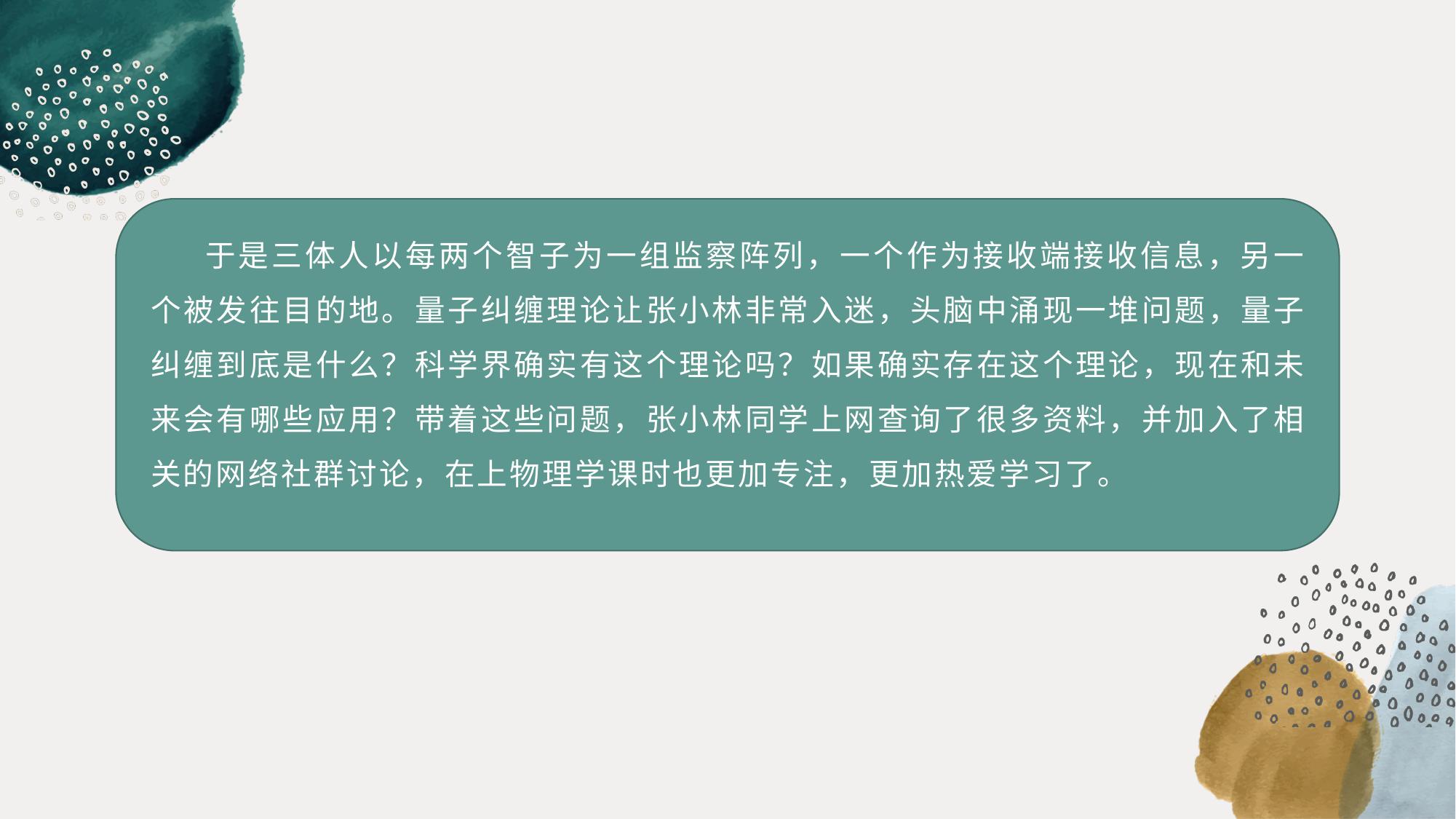

于是三体人以每两个智子为一组监察阵列，一个作为接收端接收信息，另一个被发往目的地。量子纠缠理论让张小林非常入迷，头脑中涌现一堆问题，量子纠缠到底是什么？科学界确实有这个理论吗？如果确实存在这个理论，现在和未来会有哪些应用？带着这些问题，张小林同学上网查询了很多资料，并加入了相关的网络社群讨论，在上物理学课时也更加专注，更加热爱学习了。